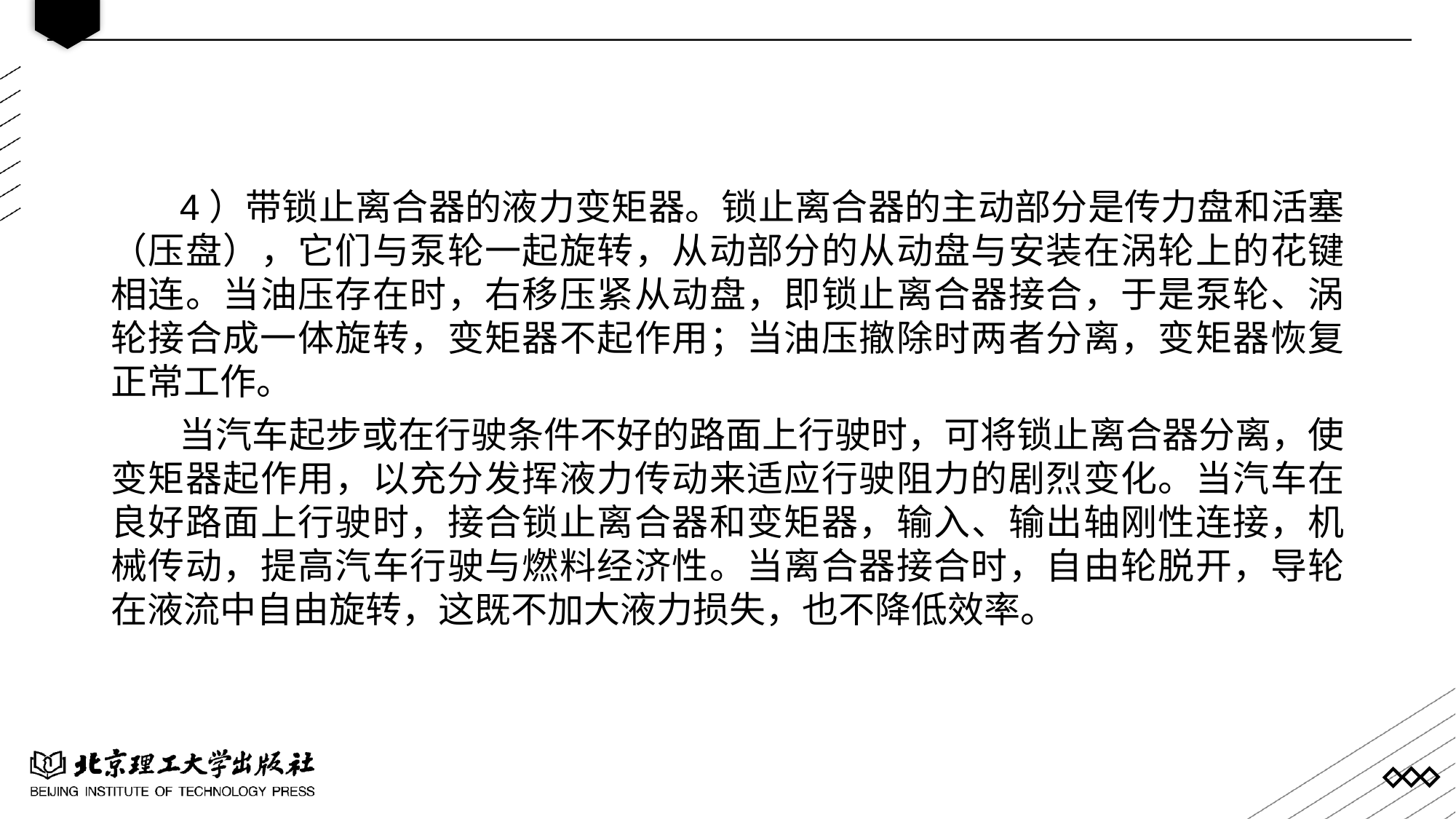

4）带锁止离合器的液力变矩器。锁止离合器的主动部分是传力盘和活塞（压盘），它们与泵轮一起旋转，从动部分的从动盘与安装在涡轮上的花键相连。当油压存在时，右移压紧从动盘，即锁止离合器接合，于是泵轮、涡轮接合成一体旋转，变矩器不起作用；当油压撤除时两者分离，变矩器恢复正常工作。
当汽车起步或在行驶条件不好的路面上行驶时，可将锁止离合器分离，使变矩器起作用，以充分发挥液力传动来适应行驶阻力的剧烈变化。当汽车在良好路面上行驶时，接合锁止离合器和变矩器，输入、输出轴刚性连接，机械传动，提高汽车行驶与燃料经济性。当离合器接合时，自由轮脱开，导轮在液流中自由旋转，这既不加大液力损失，也不降低效率。